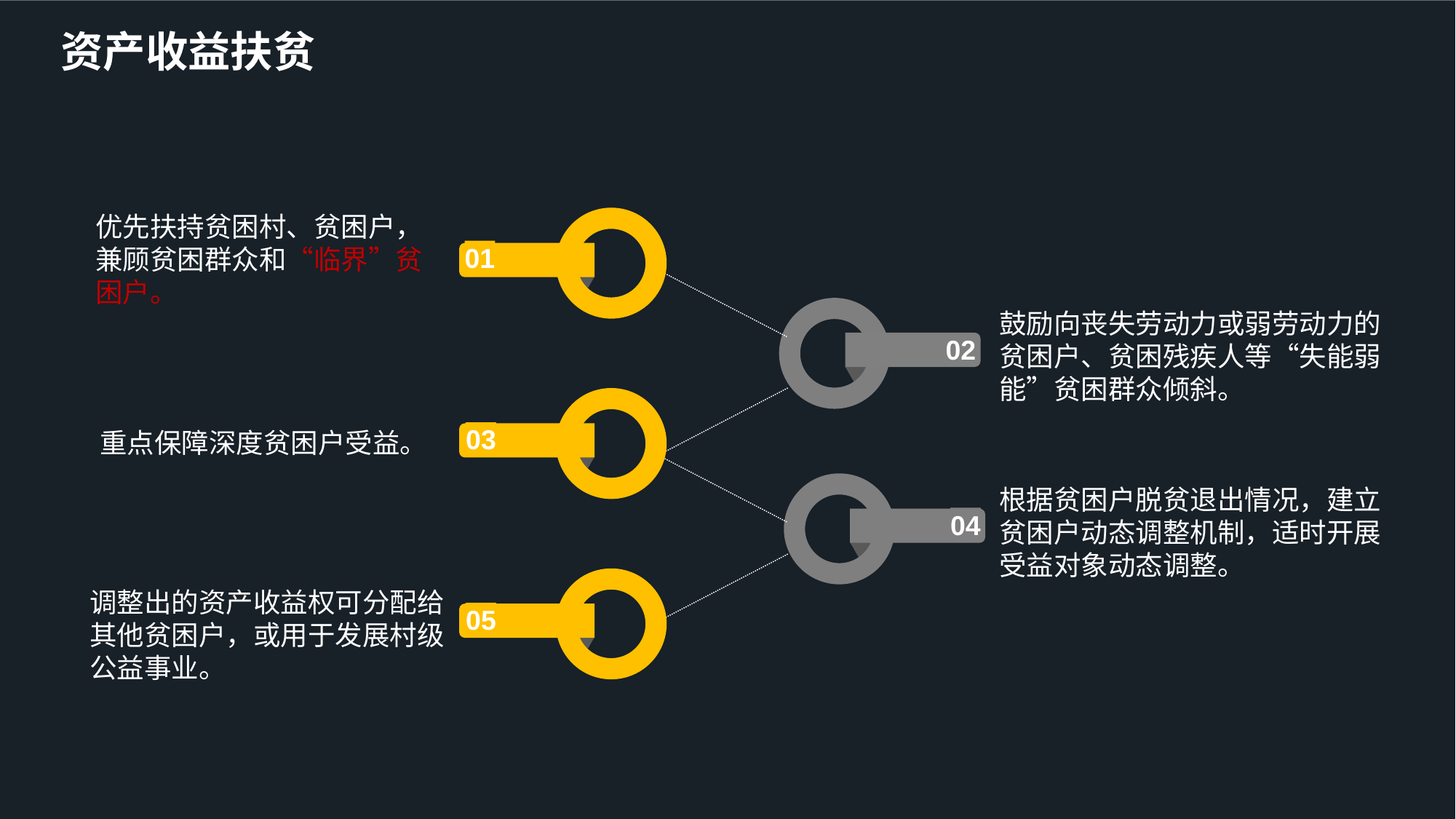

资产收益扶贫
优先扶持贫困村、贫困户，兼顾贫困群众和“临界”贫困户。

01

鼓励向丧失劳动力或弱劳动力的贫困户、贫困残疾人等“失能弱能”贫困群众倾斜。

02

重点保障深度贫困户受益。

03

根据贫困户脱贫退出情况，建立贫困户动态调整机制，适时开展受益对象动态调整。

04

调整出的资产收益权可分配给其他贫困户，或用于发展村级公益事业。

05